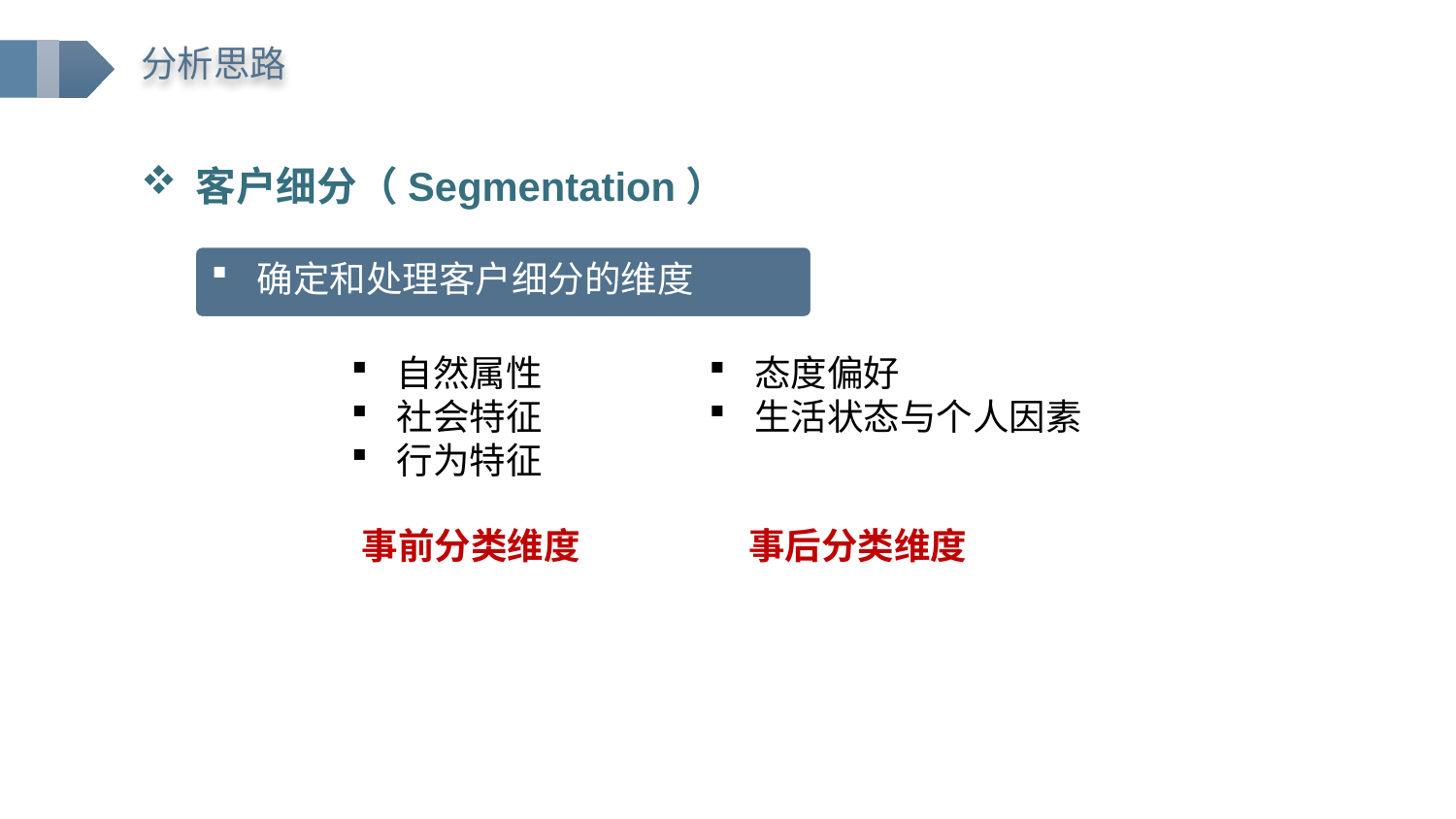

分析思路

客户细分（Segmentation）
确定和处理客户细分的维度
态度偏好
生活状态与个人因素
自然属性
社会特征
行为特征
事前分类维度
事后分类维度